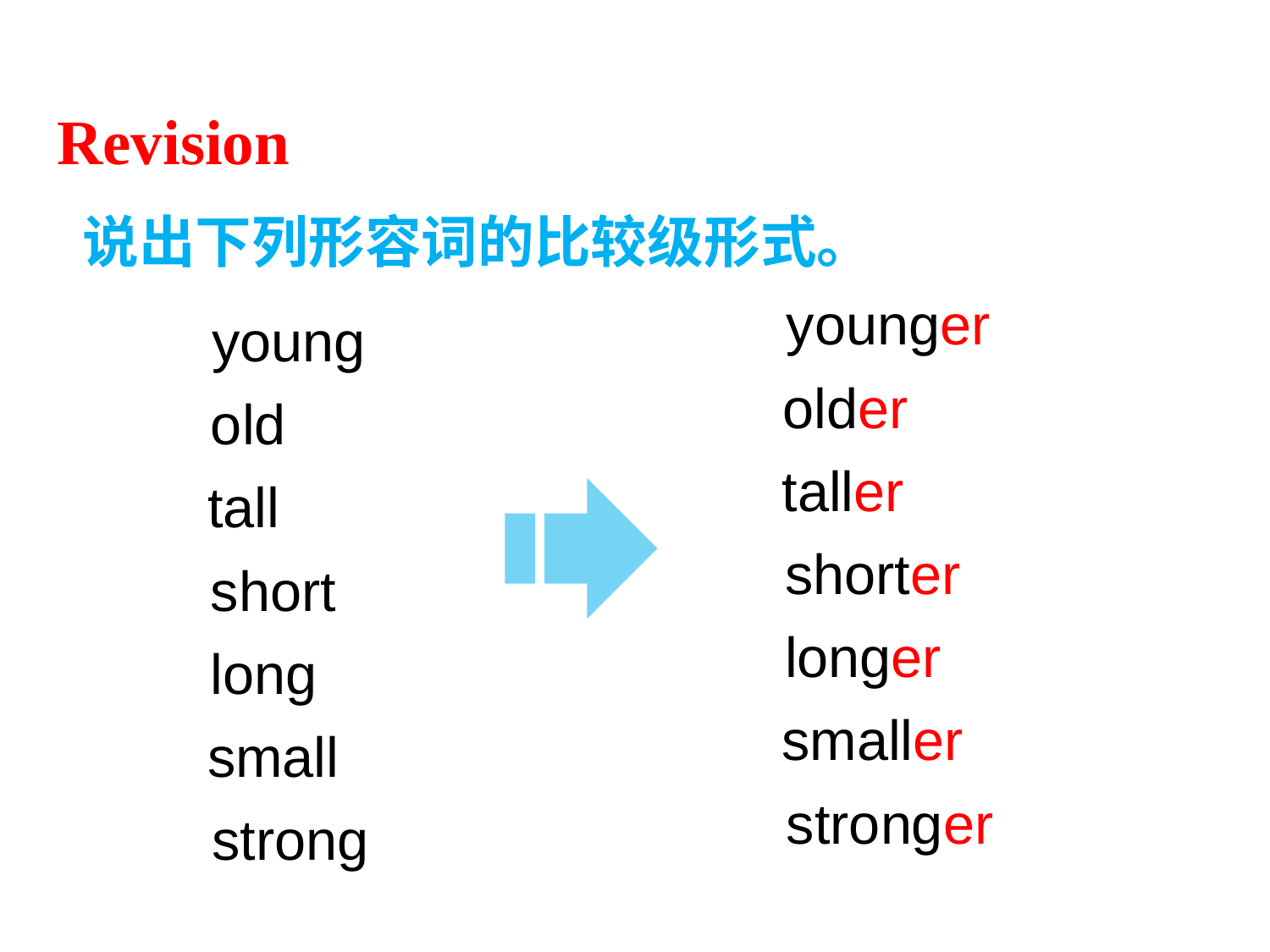

Revision
说出下列形容词的比较级形式。
younger
older
taller
shorter
longer
smaller
stronger
young
old
tall
short
long
small
strong